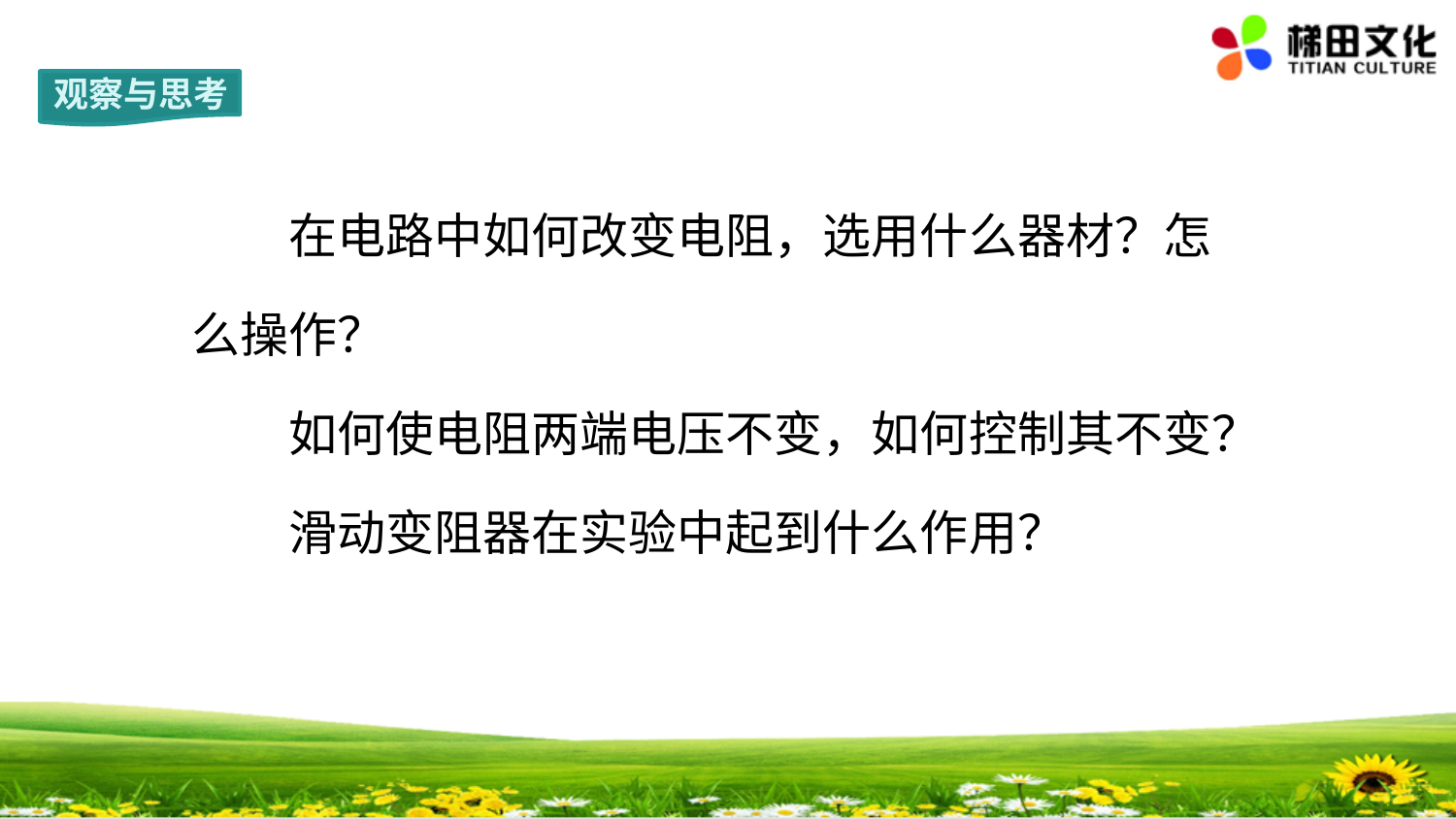

观察与思考

　　在电路中如何改变电阻，选用什么器材？怎么操作？
　　如何使电阻两端电压不变，如何控制其不变？
　　滑动变阻器在实验中起到什么作用？